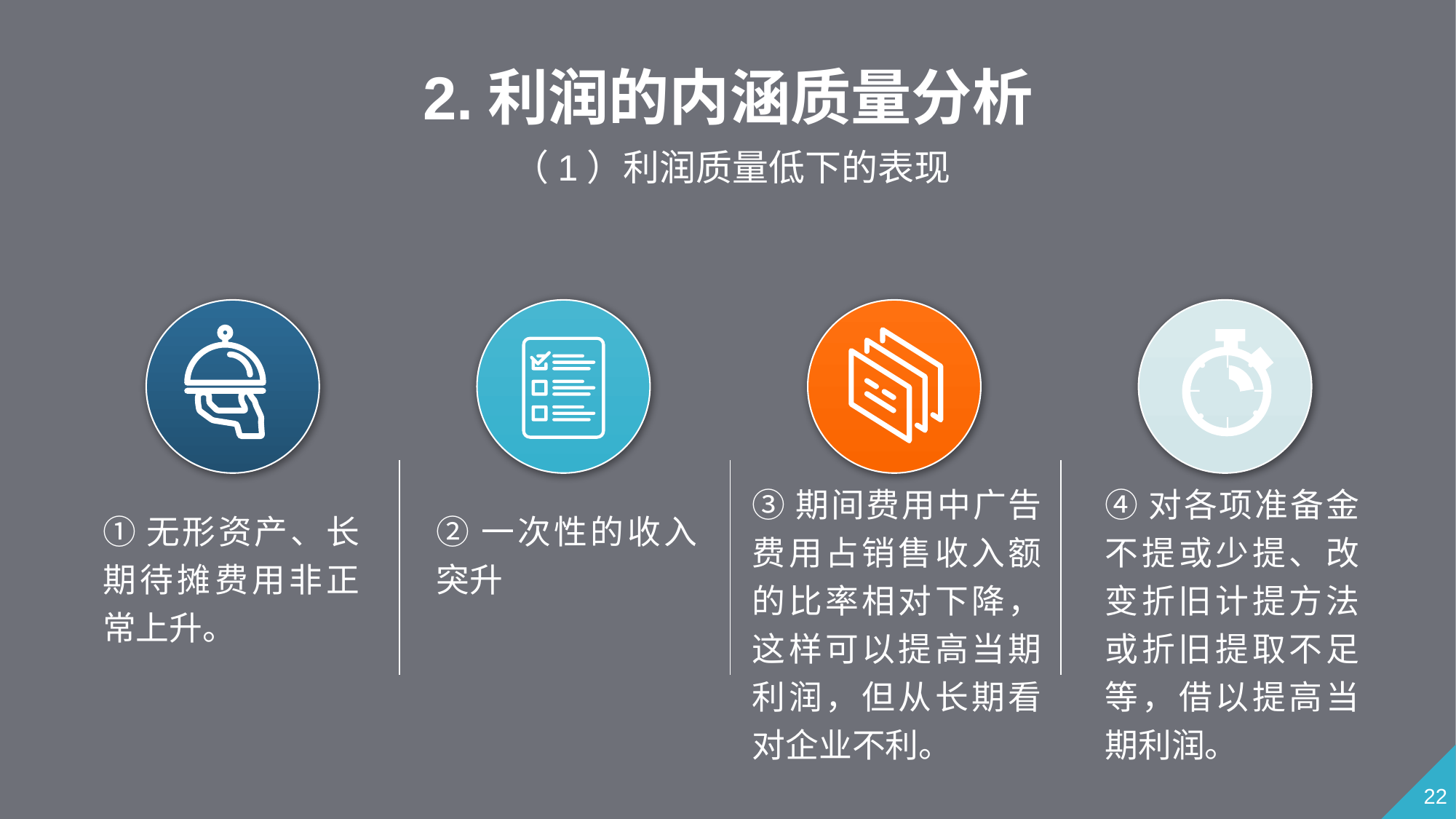

2.利润的内涵质量分析
（1）利润质量低下的表现

③期间费用中广告费用占销售收入额的比率相对下降，这样可以提高当期利润，但从长期看对企业不利。
④对各项准备金不提或少提、改变折旧计提方法或折旧提取不足等，借以提高当期利润。
①无形资产、长期待摊费用非正常上升。
②一次性的收入突升